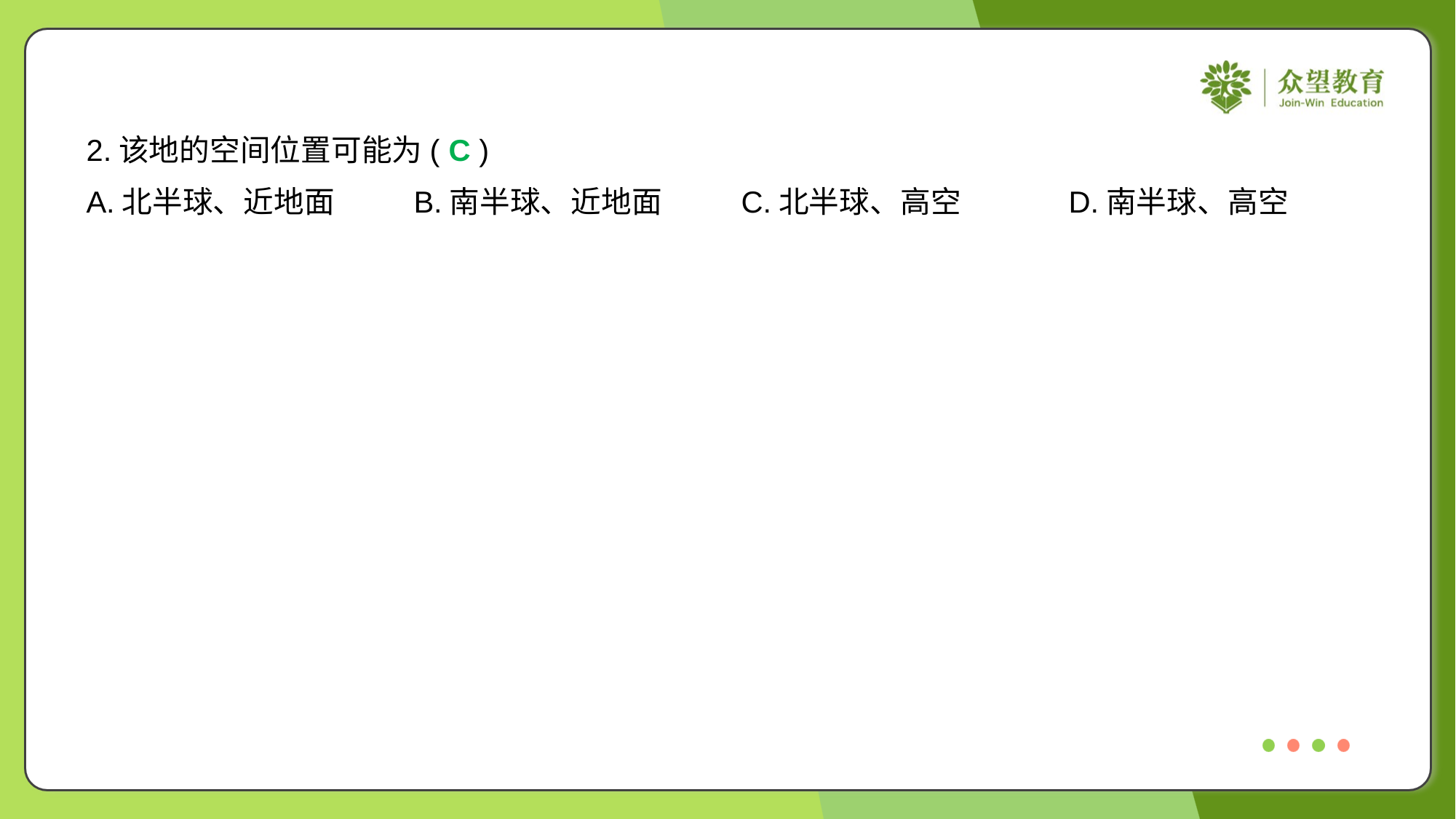

2.该地的空间位置可能为(     )
C
A.北半球、近地面	B.南半球、近地面	C.北半球、高空	D.南半球、高空